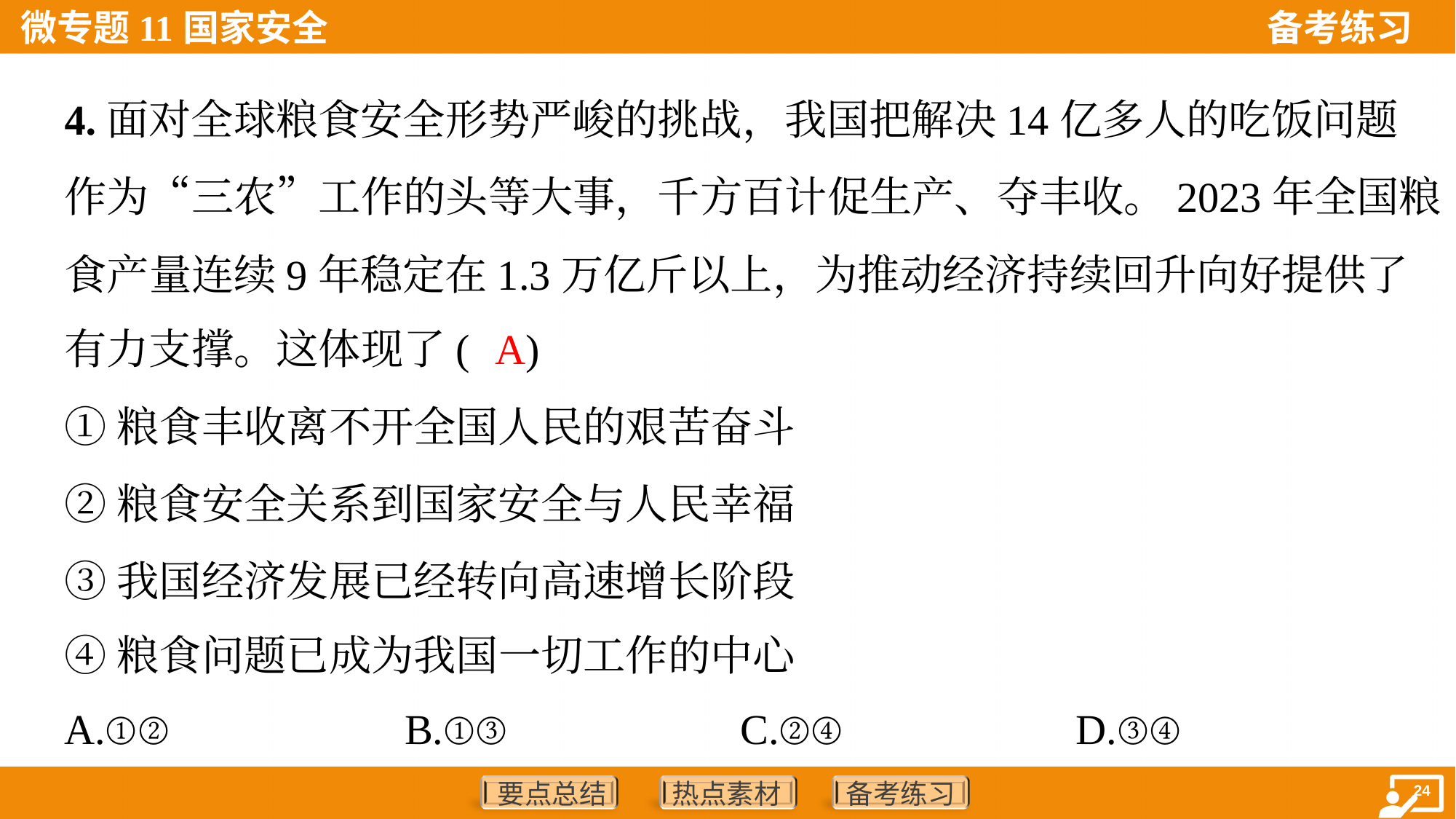

4.面对全球粮食安全形势严峻的挑战，我国把解决14亿多人的吃饭问题
作为“三农”工作的头等大事，千方百计促生产、夺丰收。2023年全国粮
食产量连续9年稳定在1.3万亿斤以上，为推动经济持续回升向好提供了
有力支撑。这体现了(     )
A
①粮食丰收离不开全国人民的艰苦奋斗
②粮食安全关系到国家安全与人民幸福
③我国经济发展已经转向高速增长阶段
④粮食问题已成为我国一切工作的中心
A.①②	B.①③	C.②④	D.③④